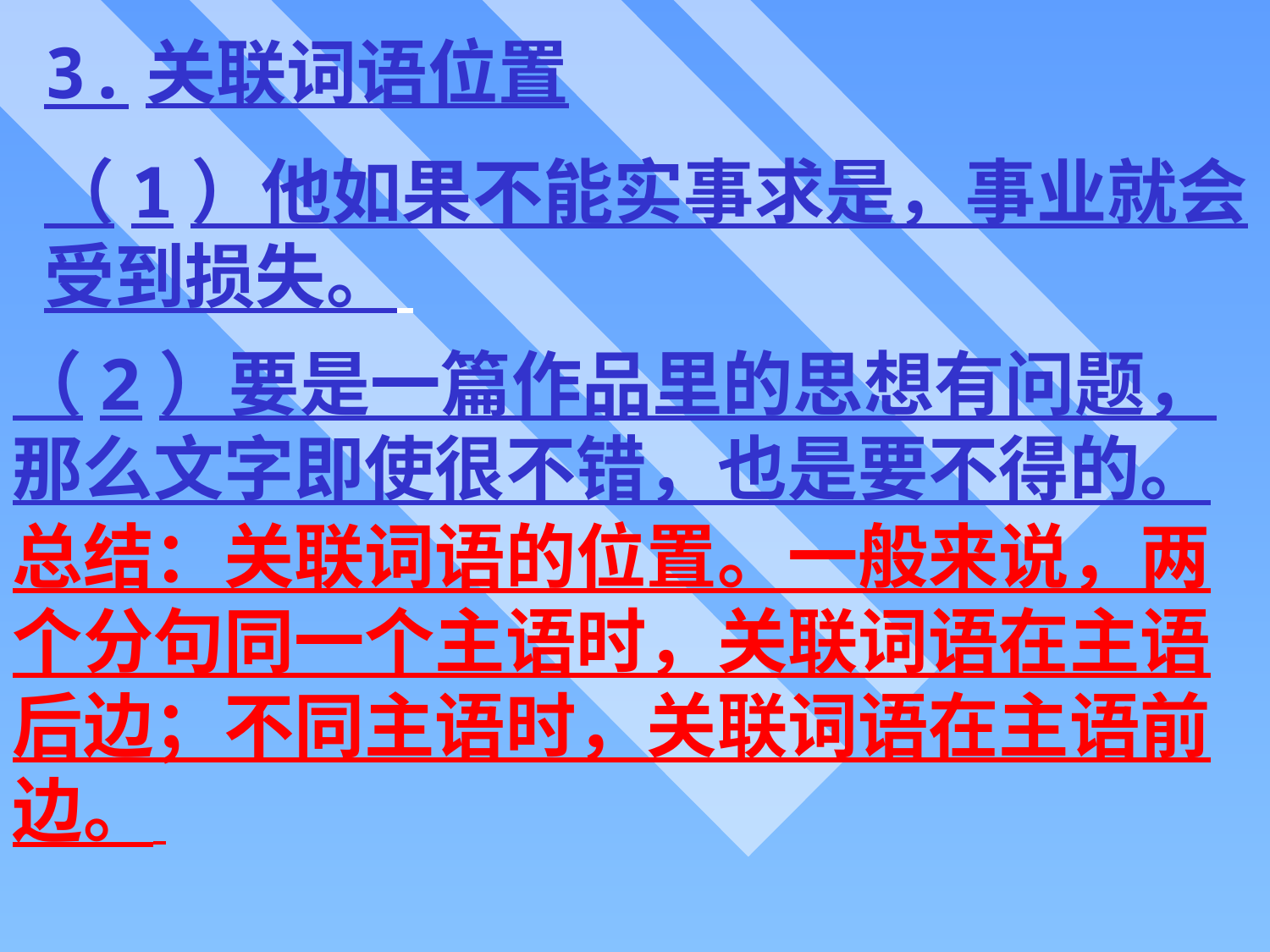

3.关联词语位置
（1）他如果不能实事求是，事业就会受到损失。
（2）要是一篇作品里的思想有问题，那么文字即使很不错，也是要不得的。
总结：关联词语的位置。一般来说，两个分句同一个主语时，关联词语在主语后边；不同主语时，关联词语在主语前边。